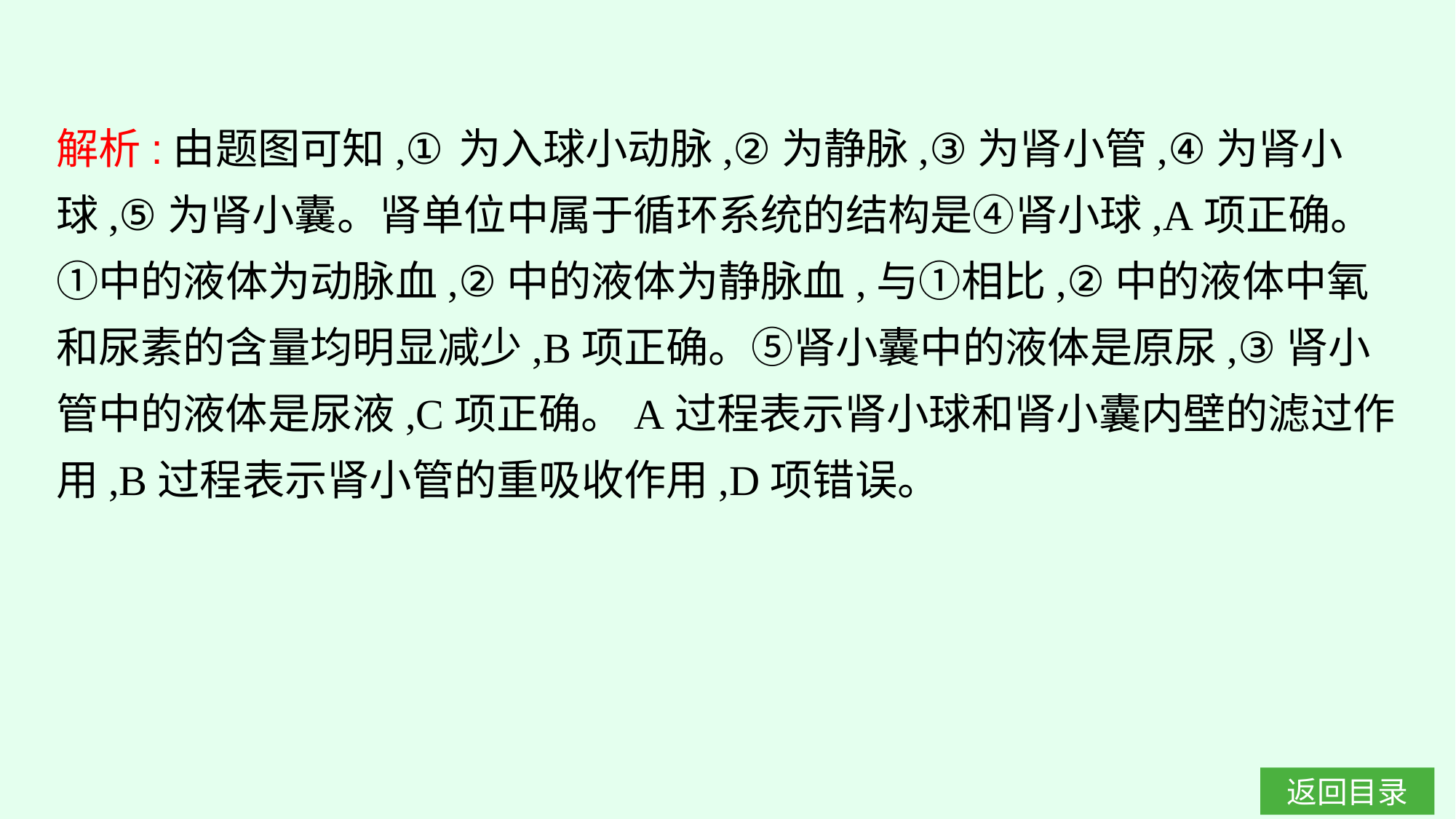

解析:由题图可知,①为入球小动脉,②为静脉,③为肾小管,④为肾小球,⑤为肾小囊。肾单位中属于循环系统的结构是④肾小球,A项正确。①中的液体为动脉血,②中的液体为静脉血,与①相比,②中的液体中氧和尿素的含量均明显减少,B项正确。⑤肾小囊中的液体是原尿,③肾小管中的液体是尿液,C项正确。A过程表示肾小球和肾小囊内壁的滤过作用,B过程表示肾小管的重吸收作用,D项错误。